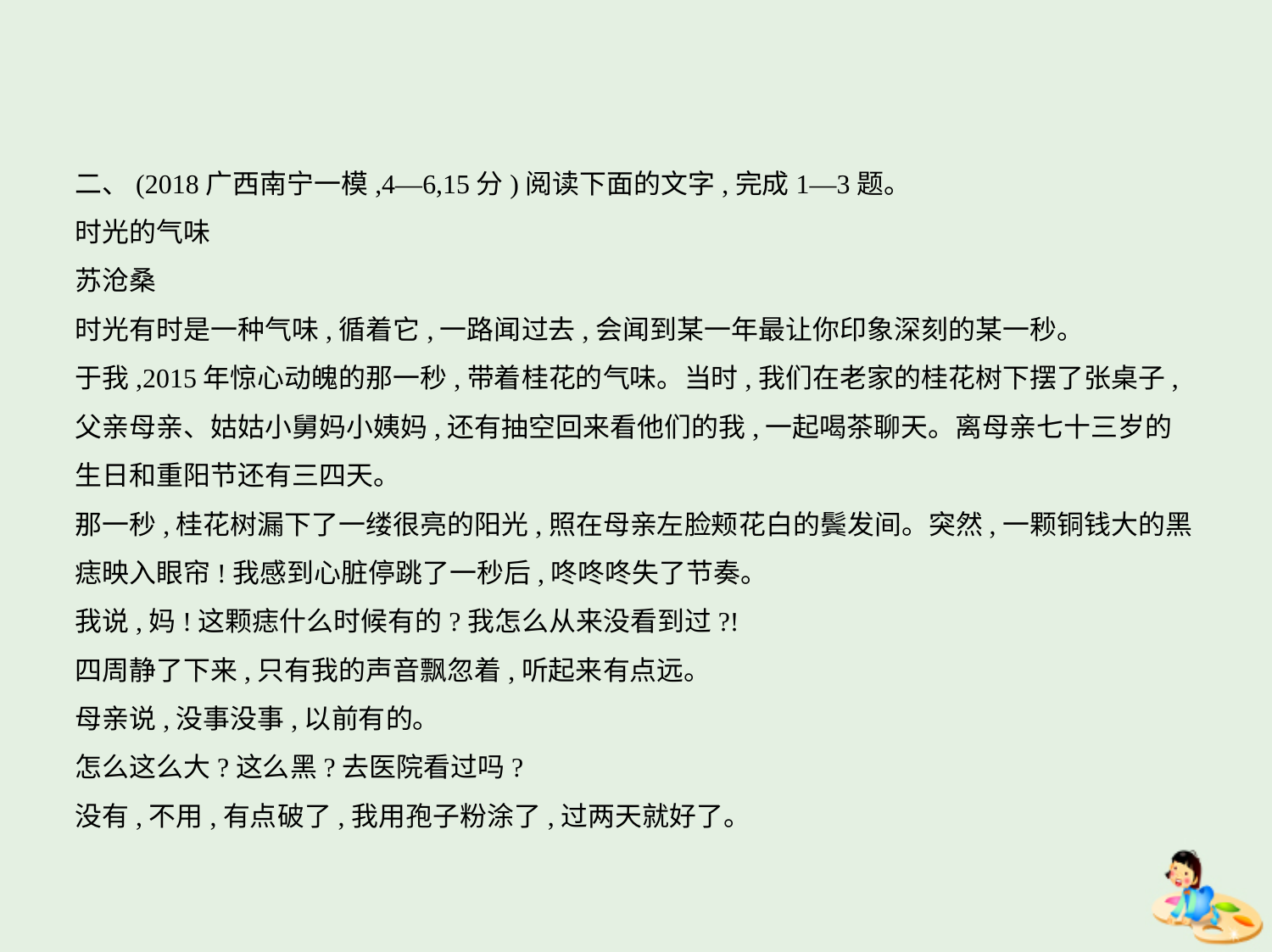

二、(2018广西南宁一模,4—6,15分)阅读下面的文字,完成1—3题。
时光的气味
苏沧桑
时光有时是一种气味,循着它,一路闻过去,会闻到某一年最让你印象深刻的某一秒。
于我,2015年惊心动魄的那一秒,带着桂花的气味。当时,我们在老家的桂花树下摆了张桌子,
父亲母亲、姑姑小舅妈小姨妈,还有抽空回来看他们的我,一起喝茶聊天。离母亲七十三岁的
生日和重阳节还有三四天。
那一秒,桂花树漏下了一缕很亮的阳光,照在母亲左脸颊花白的鬓发间。突然,一颗铜钱大的黑
痣映入眼帘!我感到心脏停跳了一秒后,咚咚咚失了节奏。
我说,妈!这颗痣什么时候有的?我怎么从来没看到过?!
四周静了下来,只有我的声音飘忽着,听起来有点远。
母亲说,没事没事,以前有的。
怎么这么大?这么黑?去医院看过吗?
没有,不用,有点破了,我用孢子粉涂了,过两天就好了。